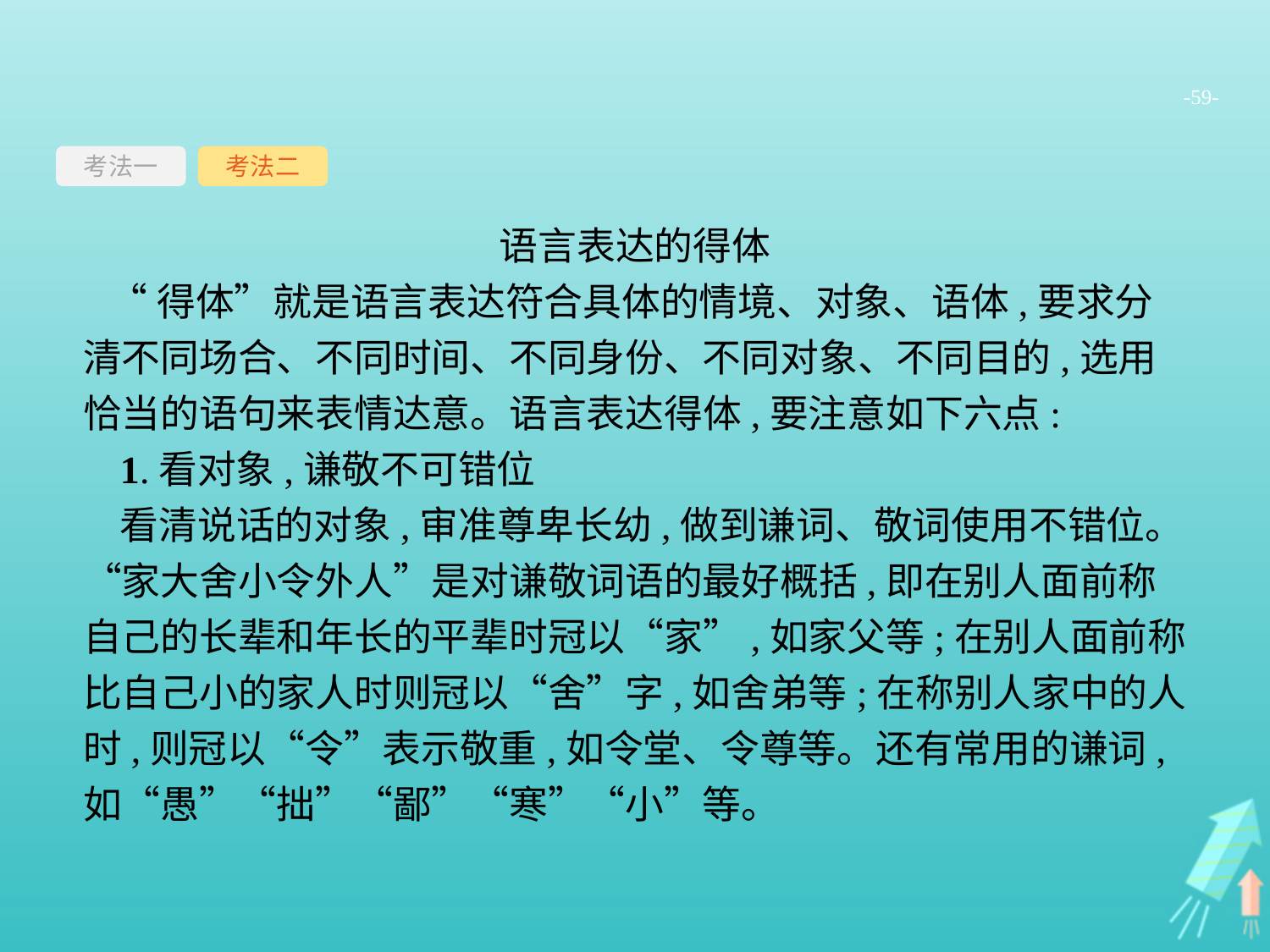

-59-
考法一
考法二
语言表达的得体
   “得体”就是语言表达符合具体的情境、对象、语体,要求分清不同场合、不同时间、不同身份、不同对象、不同目的,选用恰当的语句来表情达意。语言表达得体,要注意如下六点:
1.看对象,谦敬不可错位
看清说话的对象,审准尊卑长幼,做到谦词、敬词使用不错位。“家大舍小令外人”是对谦敬词语的最好概括,即在别人面前称自己的长辈和年长的平辈时冠以“家”,如家父等;在别人面前称比自己小的家人时则冠以“舍”字,如舍弟等;在称别人家中的人时,则冠以“令”表示敬重,如令堂、令尊等。还有常用的谦词,如“愚”“拙”“鄙”“寒”“小”等。